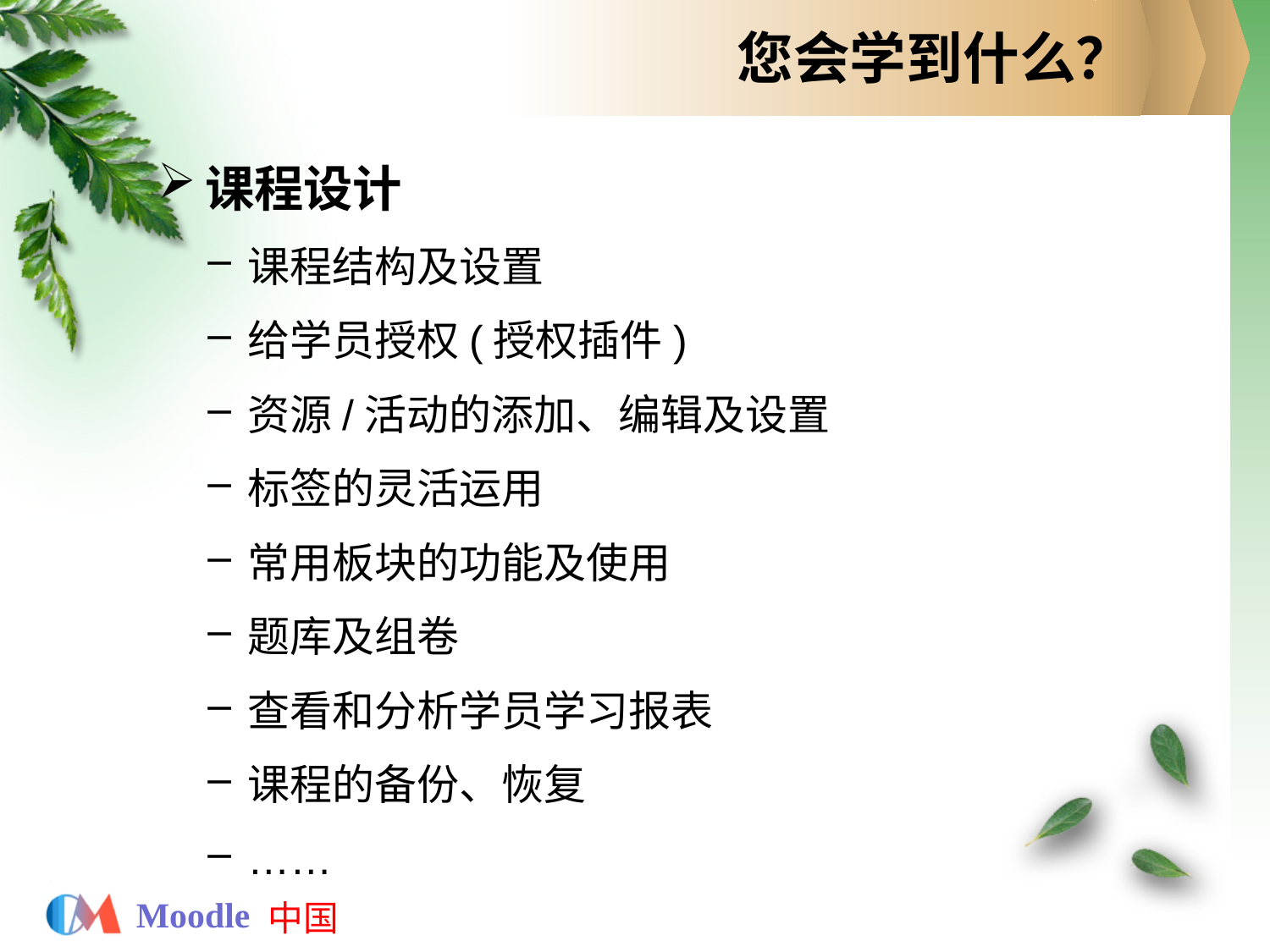

# 您会学到什么？
课程设计
课程结构及设置
给学员授权(授权插件)
资源/活动的添加、编辑及设置
标签的灵活运用
常用板块的功能及使用
题库及组卷
查看和分析学员学习报表
课程的备份、恢复
……